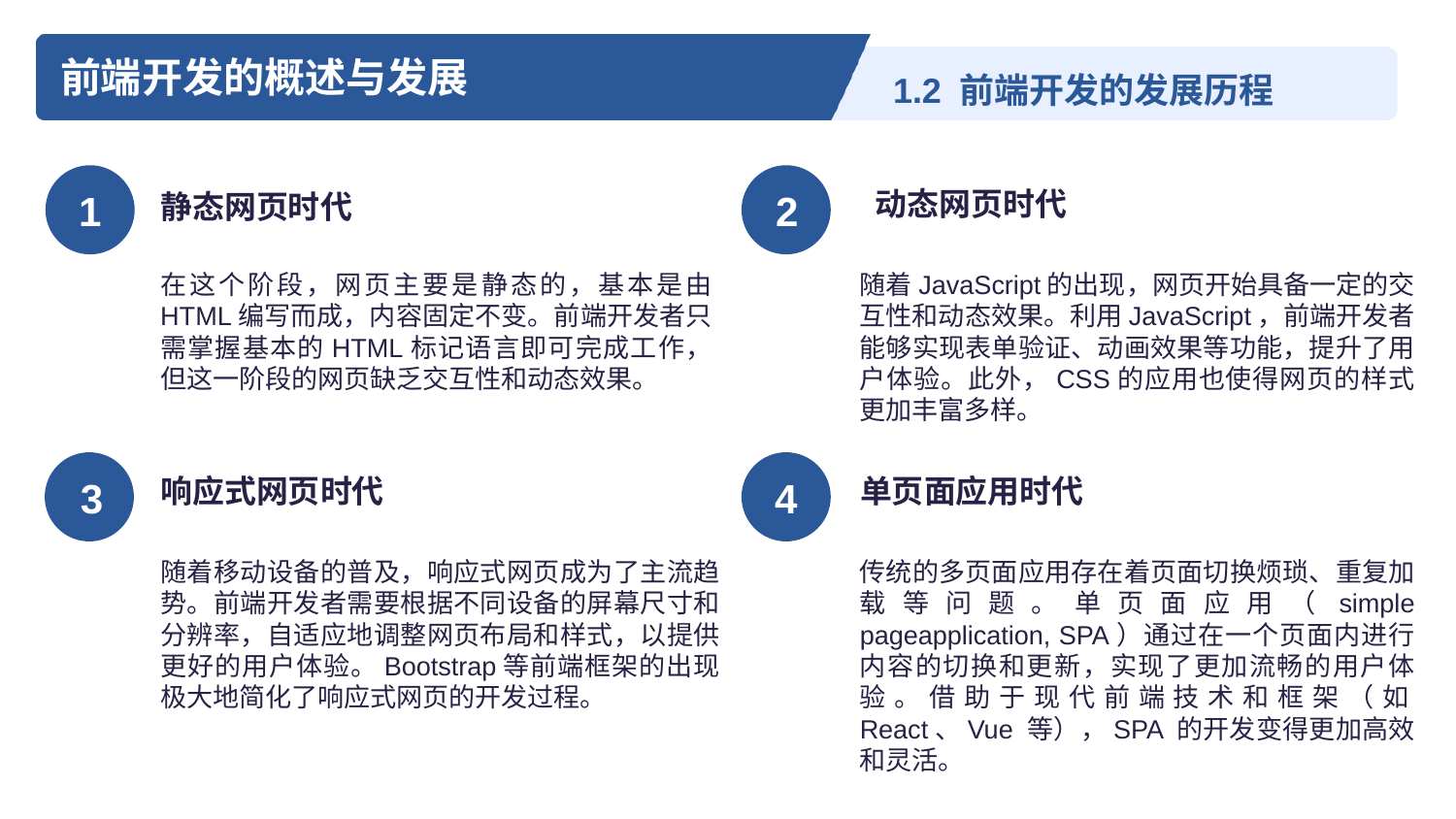

前端开发的概述与发展
1.2 前端开发的发展历程
1
2

 动态网页时代
静态网页时代
在这个阶段，网页主要是静态的，基本是由 HTML编写而成，内容固定不变。前端开发者只需掌握基本的HTML标记语言即可完成工作，但这一阶段的网页缺乏交互性和动态效果。
随着JavaScript的出现，网页开始具备一定的交互性和动态效果。利用JavaScript，前端开发者能够实现表单验证、动画效果等功能，提升了用户体验。此外，CSS的应用也使得网页的样式更加丰富多样。
3
4

响应式网页时代
单页面应用时代
随着移动设备的普及，响应式网页成为了主流趋势。前端开发者需要根据不同设备的屏幕尺寸和分辨率，自适应地调整网页布局和样式，以提供更好的用户体验。Bootstrap等前端框架的出现极大地简化了响应式网页的开发过程。
传统的多页面应用存在着页面切换烦琐、重复加载等问题。单页面应用（simple pageapplication, SPA）通过在一个页面内进行内容的切换和更新，实现了更加流畅的用户体验。借助于现代前端技术和框架（如React、Vue 等），SPA 的开发变得更加高效和灵活。